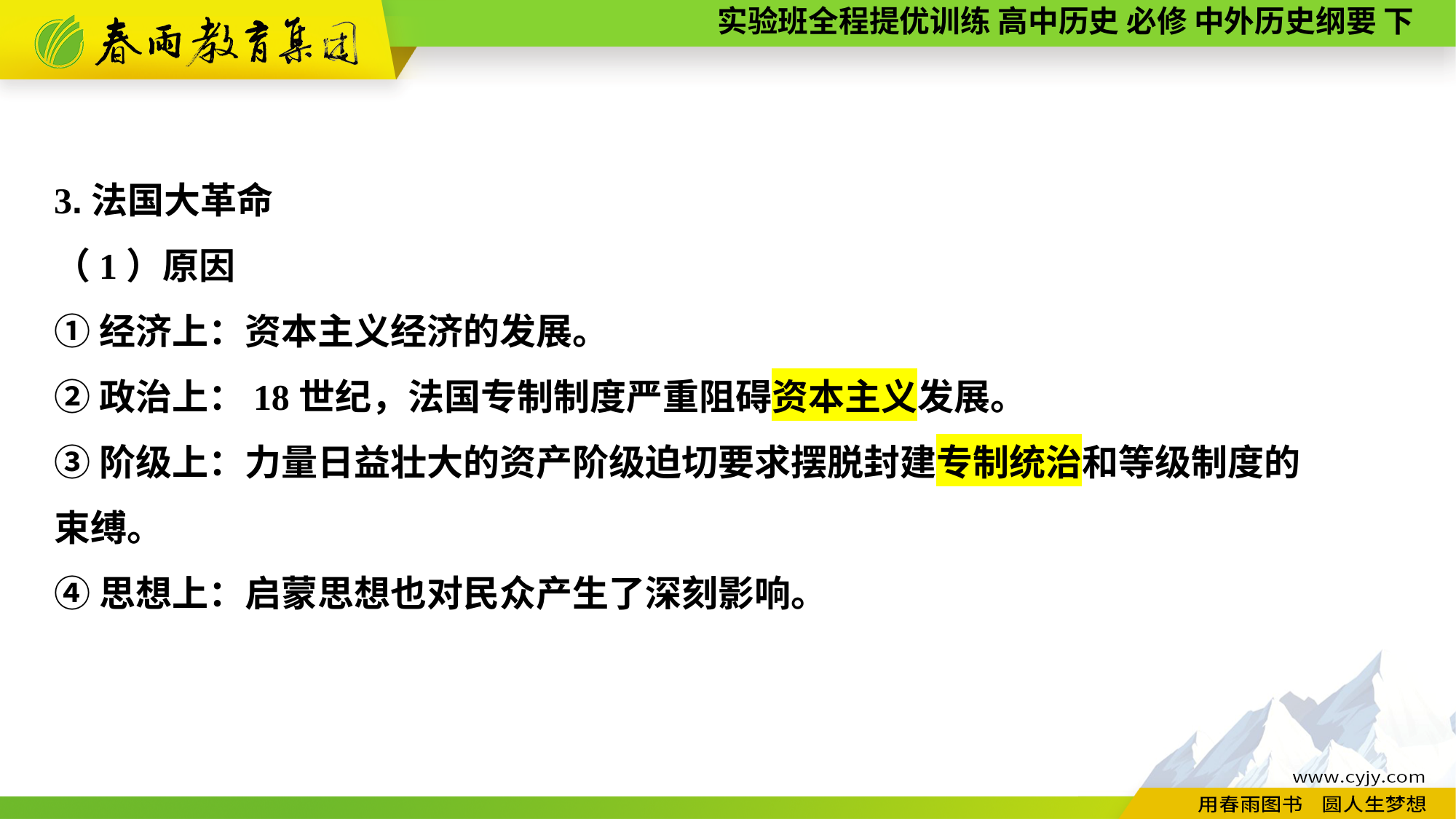

3.法国大革命
（1）原因
①经济上：资本主义经济的发展。
②政治上：18世纪，法国专制制度严重阻碍资本主义发展。
③阶级上：力量日益壮大的资产阶级迫切要求摆脱封建专制统治和等级制度的
束缚。
④思想上：启蒙思想也对民众产生了深刻影响。